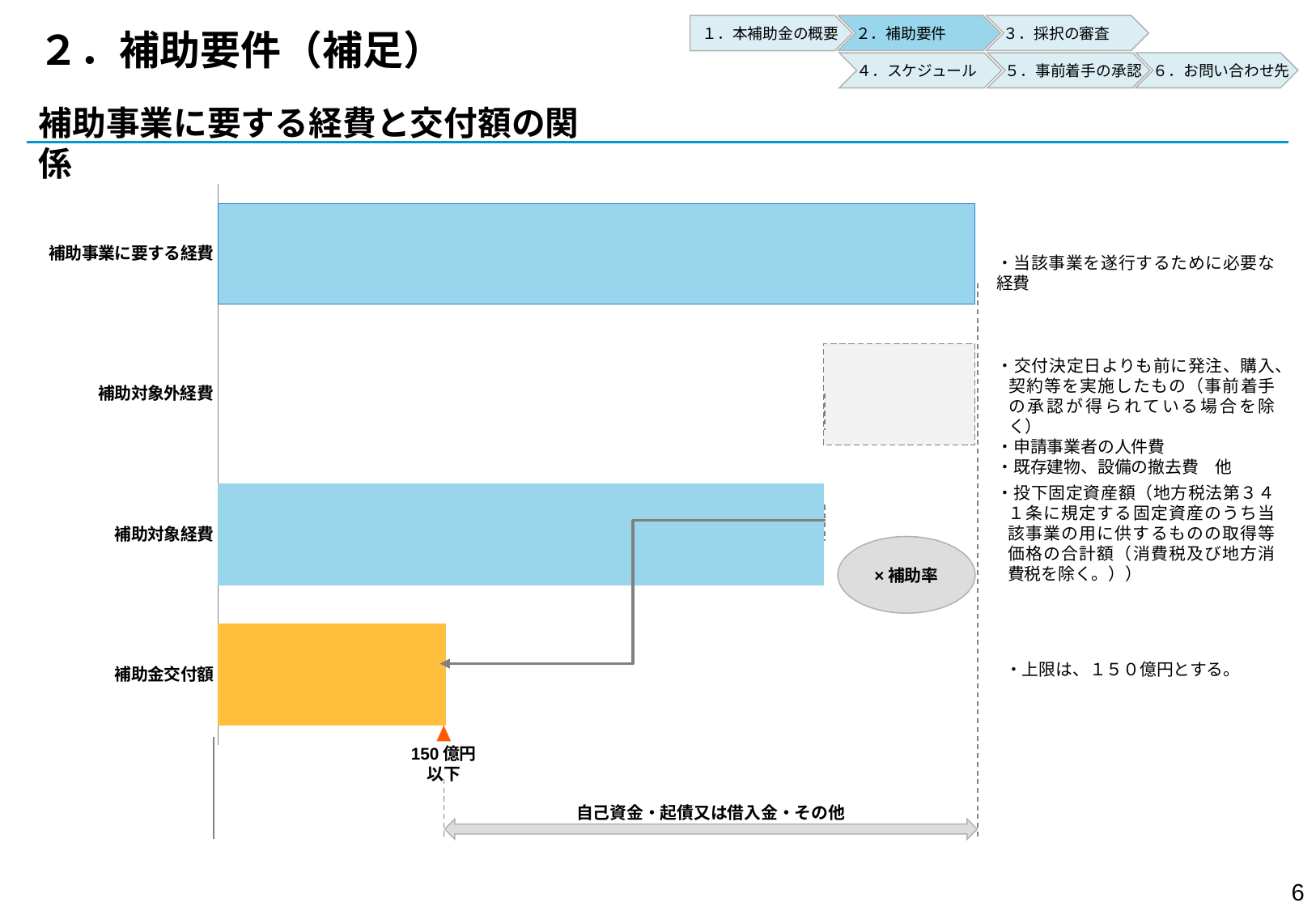

２．補助要件
３．採択の審査
１．本補助金の概要
# ２．補助要件（補足）
５．事前着手の承認
６．お問い合わせ先
４．スケジュール
補助事業に要する経費と交付額の関係

### Chart

| Category | 列1 | 列2 | 列4 | 列5 | 列6 | 列7 |
|---|---|---|---|---|---|---|
| 補助金交付額 | 0.0 | 3.0 | 0.0 | 0.0 | 0.0 | 0.0 |
| 補助対象経費 | 0.0 | 0.0 | 0.0 | 8.0 | 0.0 | 0.0 |
| 補助対象外経費 | 8.0 | 0.0 | 0.0 | 0.0 | 2.0 | 0.0 |
| 補助事業に要する経費 | 0.0 | 0.0 | 0.0 | 0.0 | 0.0 | 10.0 |
・当該事業を遂行するために必要な経費
・交付決定日よりも前に発注、購入、契約等を実施したもの（事前着手の承認が得られている場合を除く）
・申請事業者の人件費
・既存建物、設備の撤去費　他
・投下固定資産額（地方税法第３４１条に規定する固定資産のうち当該事業の用に供するものの取得等価格の合計額（消費税及び地方消費税を除く。））
×補助率
・上限は、１５０億円とする。

150億円
以下
自己資金・起債又は借入金・その他

6